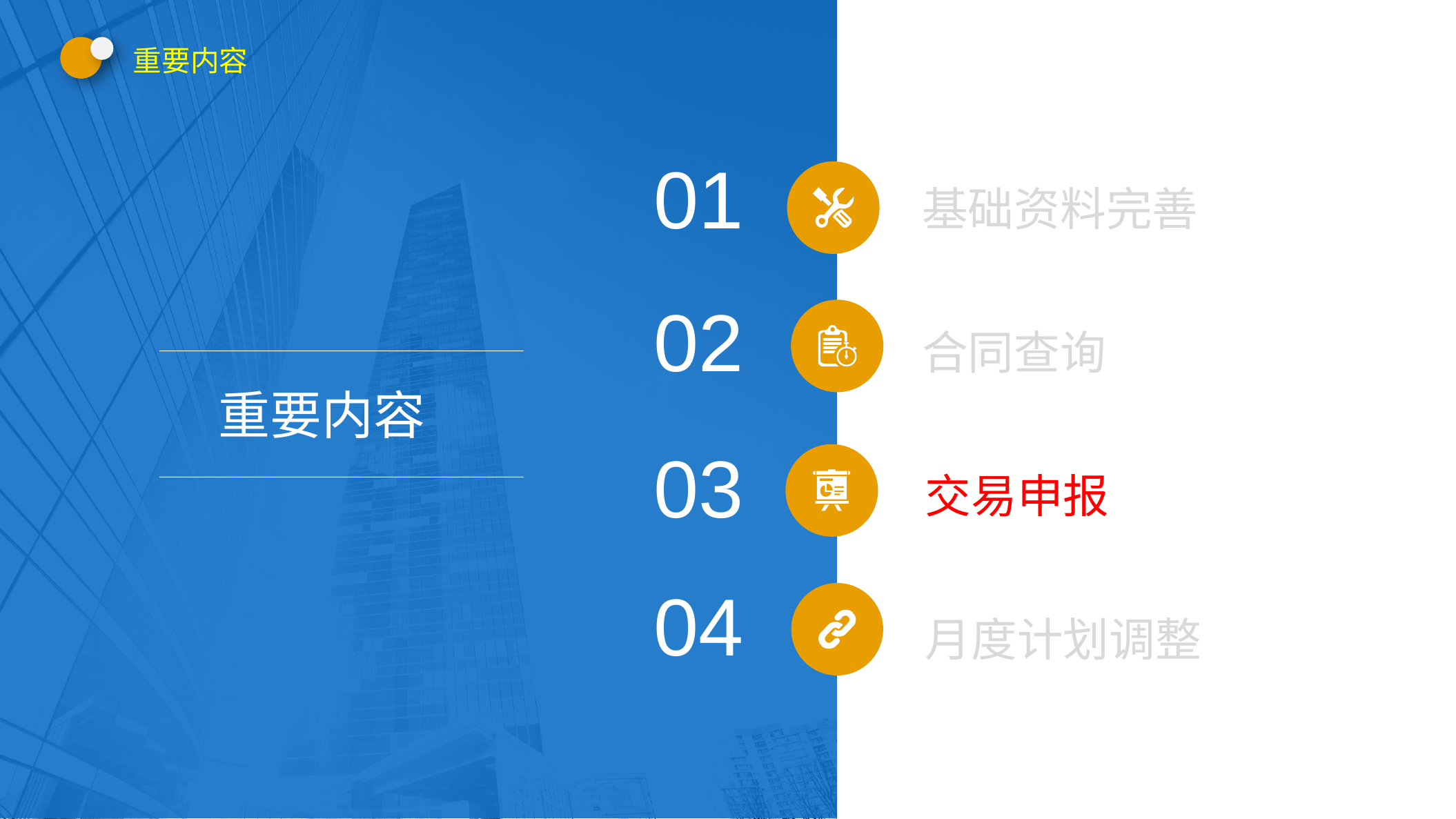

重要内容
01

基础资料完善
02

合同查询

重要内容
03

交易申报

04

月度计划调整